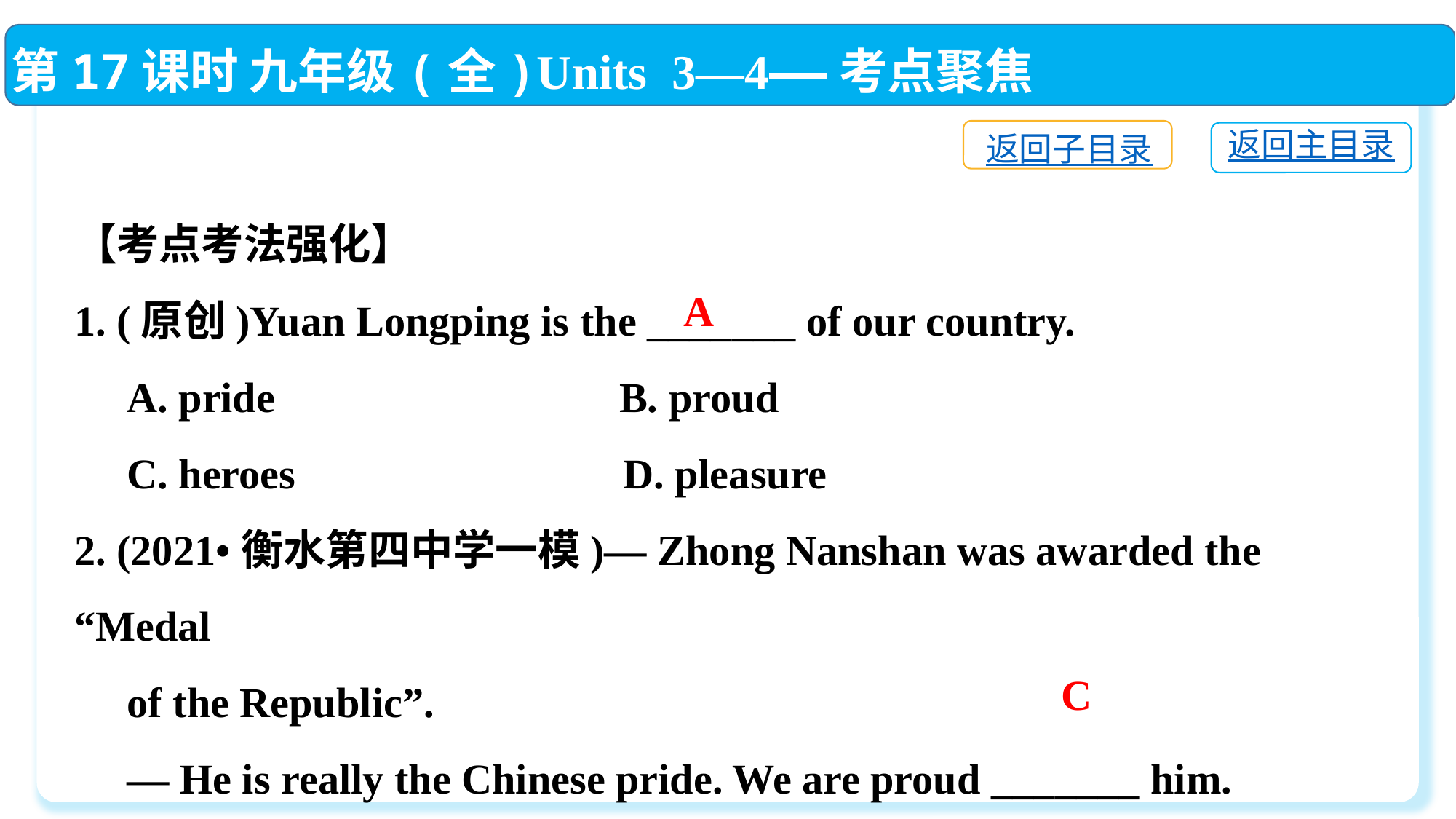

第17课时 九年级(全)Units  3—4——考点聚焦

返回子目录
返回主目录
【考点考法强化】
1. (原创)Yuan Longping is the _______ of our country.
     A. pride	                               B. proud
     C. heroes	                     D. pleasure
2. (2021•衡水第四中学一模)— Zhong Nanshan was awarded the “Medal
     of the Republic”.
     — He is really the Chinese pride. We are proud _______ him.
     A. in	              B. on           C. of	      D. with

A
C